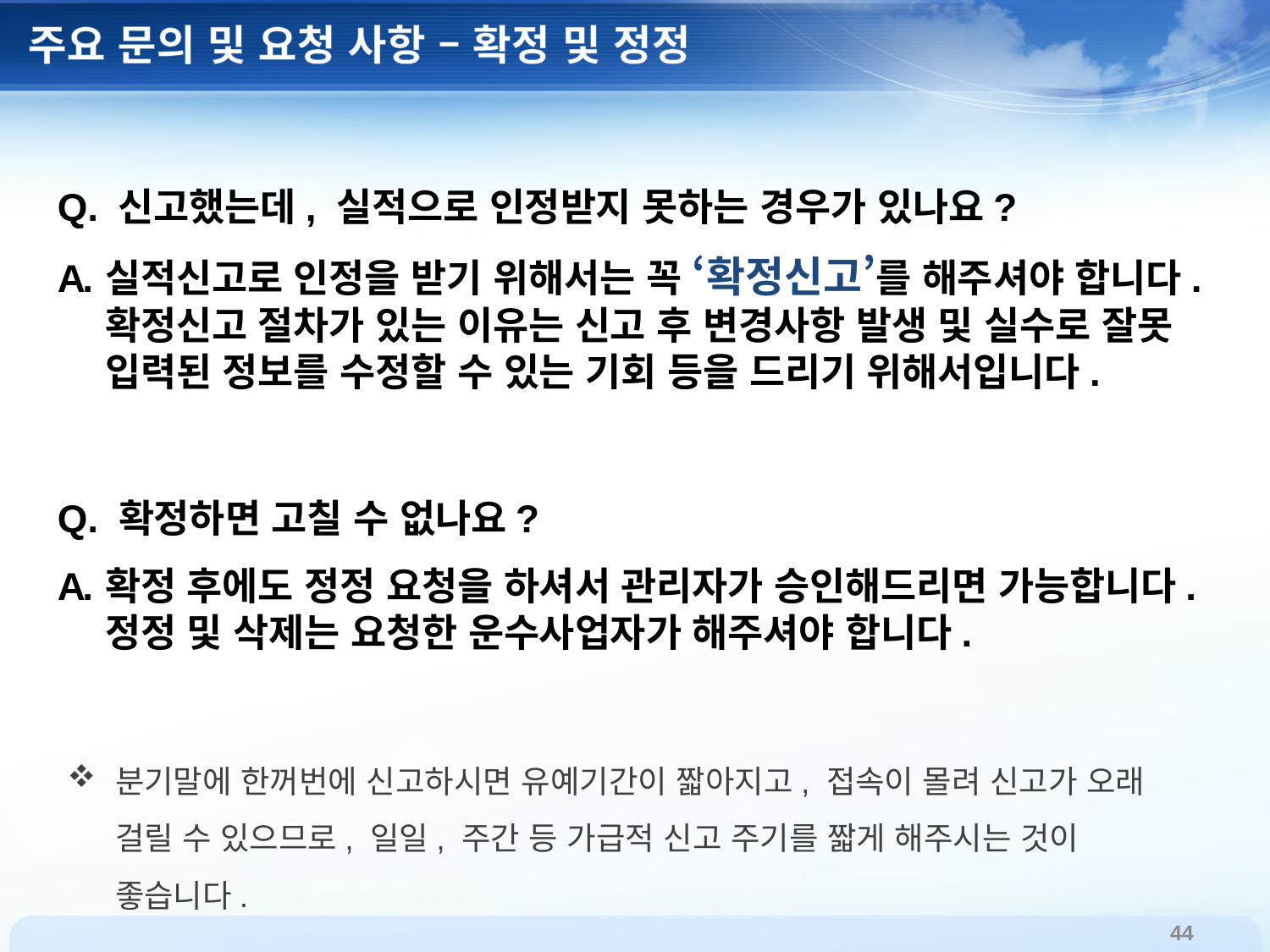

주요 문의 및 요청 사항 – 확정 및 정정
Q. 신고했는데, 실적으로 인정받지 못하는 경우가 있나요?
실적신고로 인정을 받기 위해서는 꼭 ‘확정신고’를 해주셔야 합니다.
확정신고 절차가 있는 이유는 신고 후 변경사항 발생 및 실수로 잘못 입력된 정보를 수정할 수 있는 기회 등을 드리기 위해서입니다.
Q. 확정하면 고칠 수 없나요?
확정 후에도 정정 요청을 하셔서 관리자가 승인해드리면 가능합니다.
정정 및 삭제는 요청한 운수사업자가 해주셔야 합니다.
분기말에 한꺼번에 신고하시면 유예기간이 짧아지고, 접속이 몰려 신고가 오래 걸릴 수 있으므로, 일일, 주간 등 가급적 신고 주기를 짧게 해주시는 것이 좋습니다.
44